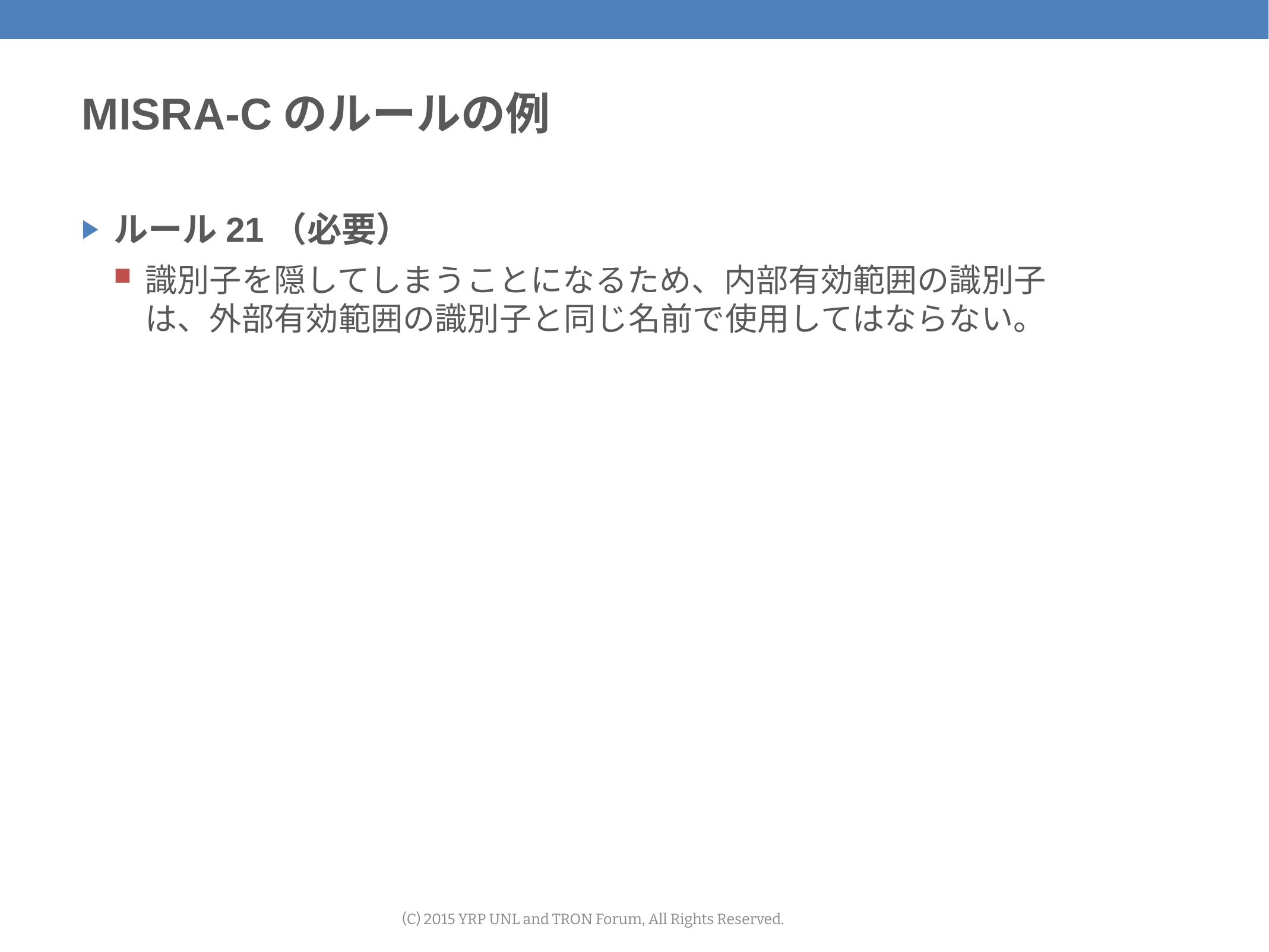

123
# MISRA-Cのルールの例
ルール21（必要）
識別子を隠してしまうことになるため、内部有効範囲の識別子は、外部有効範囲の識別子と同じ名前で使用してはならない。
(C) 2015 YRP UNL and TRON Forum, All Rights Reserved.